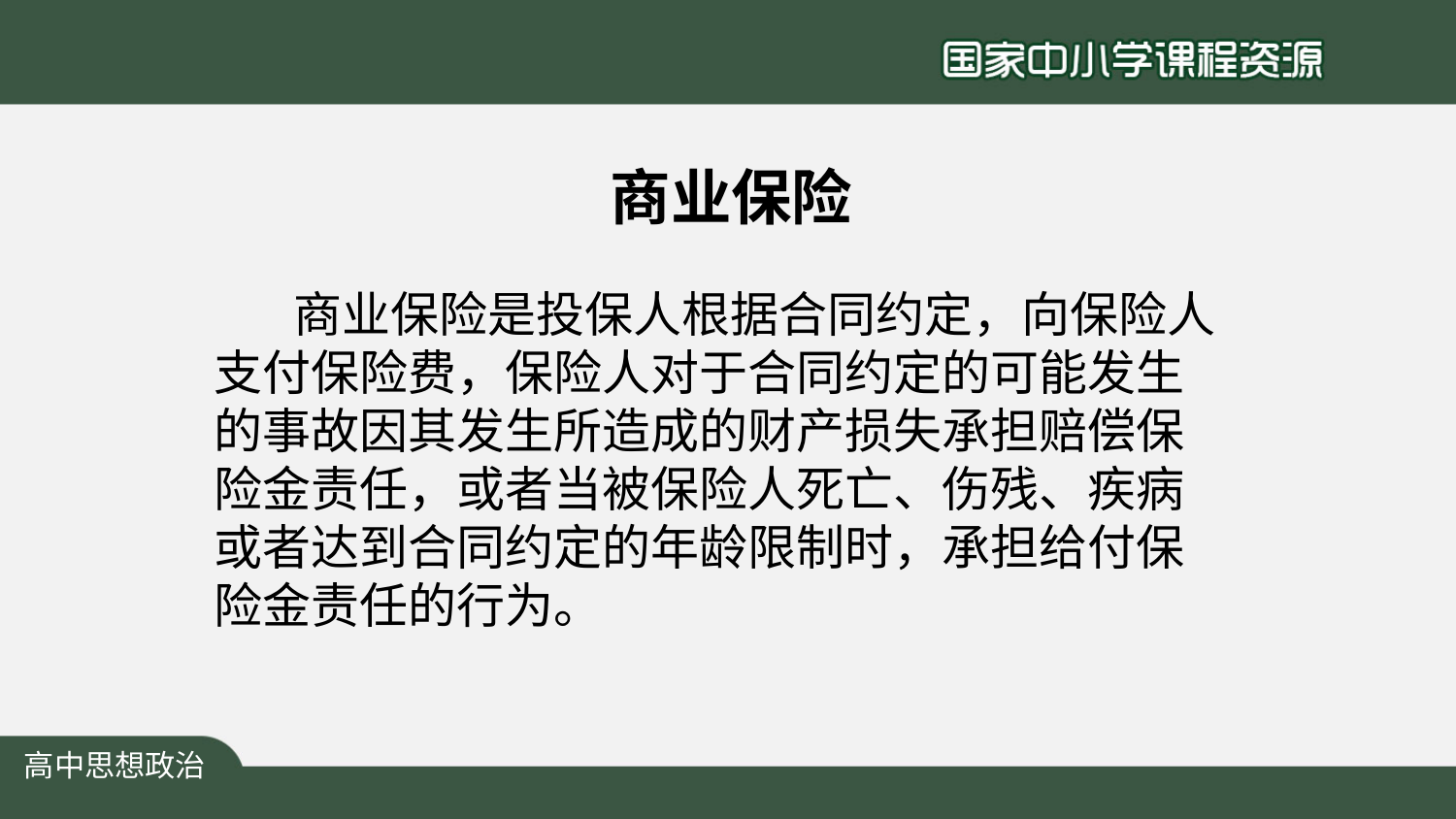

商业保险
 商业保险是投保人根据合同约定，向保险人支付保险费，保险人对于合同约定的可能发生的事故因其发生所造成的财产损失承担赔偿保险金责任，或者当被保险人死亡、伤残、疾病或者达到合同约定的年龄限制时，承担给付保险金责任的行为。